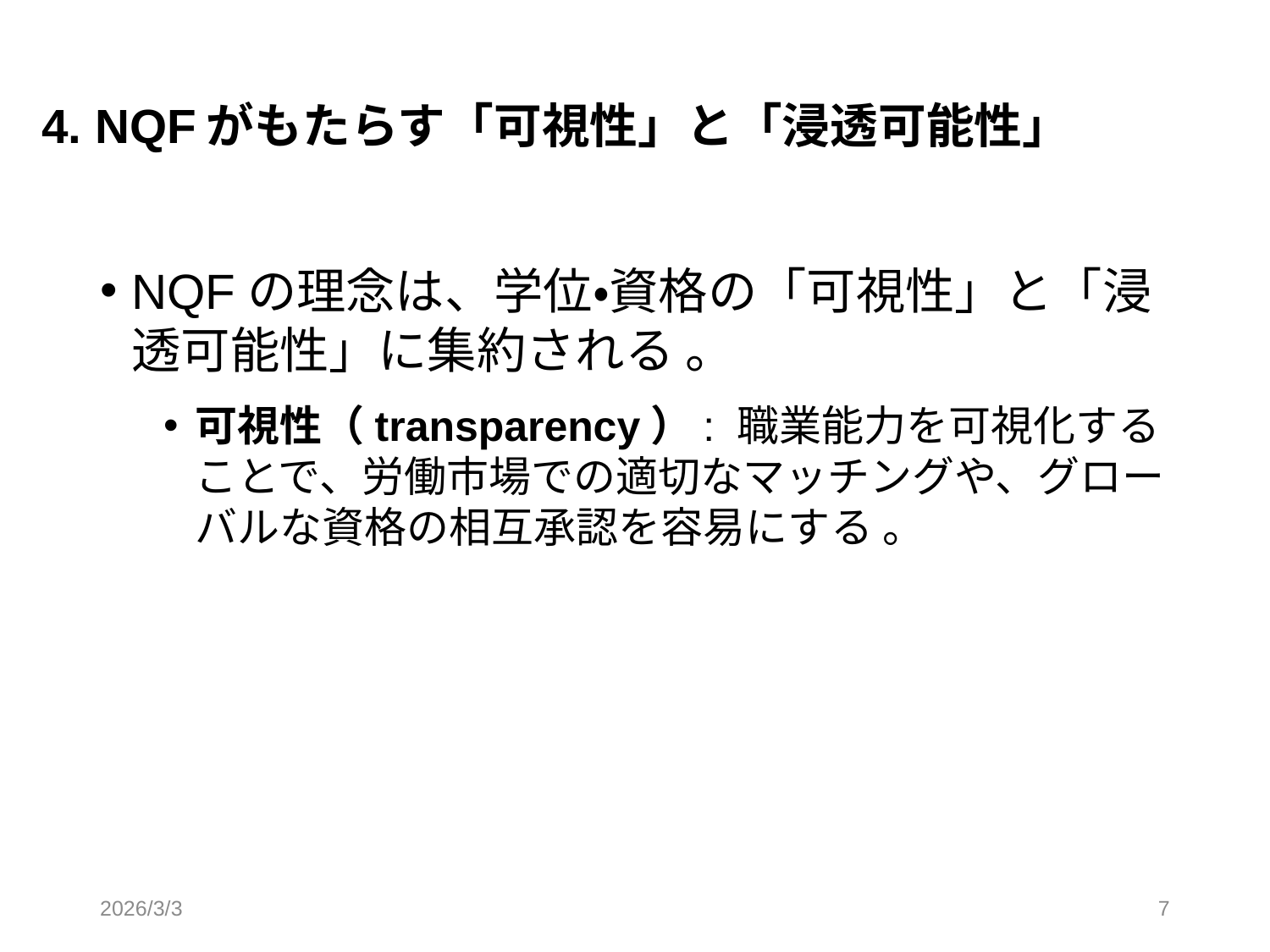

# 4. NQFがもたらす「可視性」と「浸透可能性」
NQFの理念は、学位・資格の「可視性」と「浸透可能性」に集約される 。
可視性（transparency）: 職業能力を可視化することで、労働市場での適切なマッチングや、グローバルな資格の相互承認を容易にする 。

2026/3/3
7